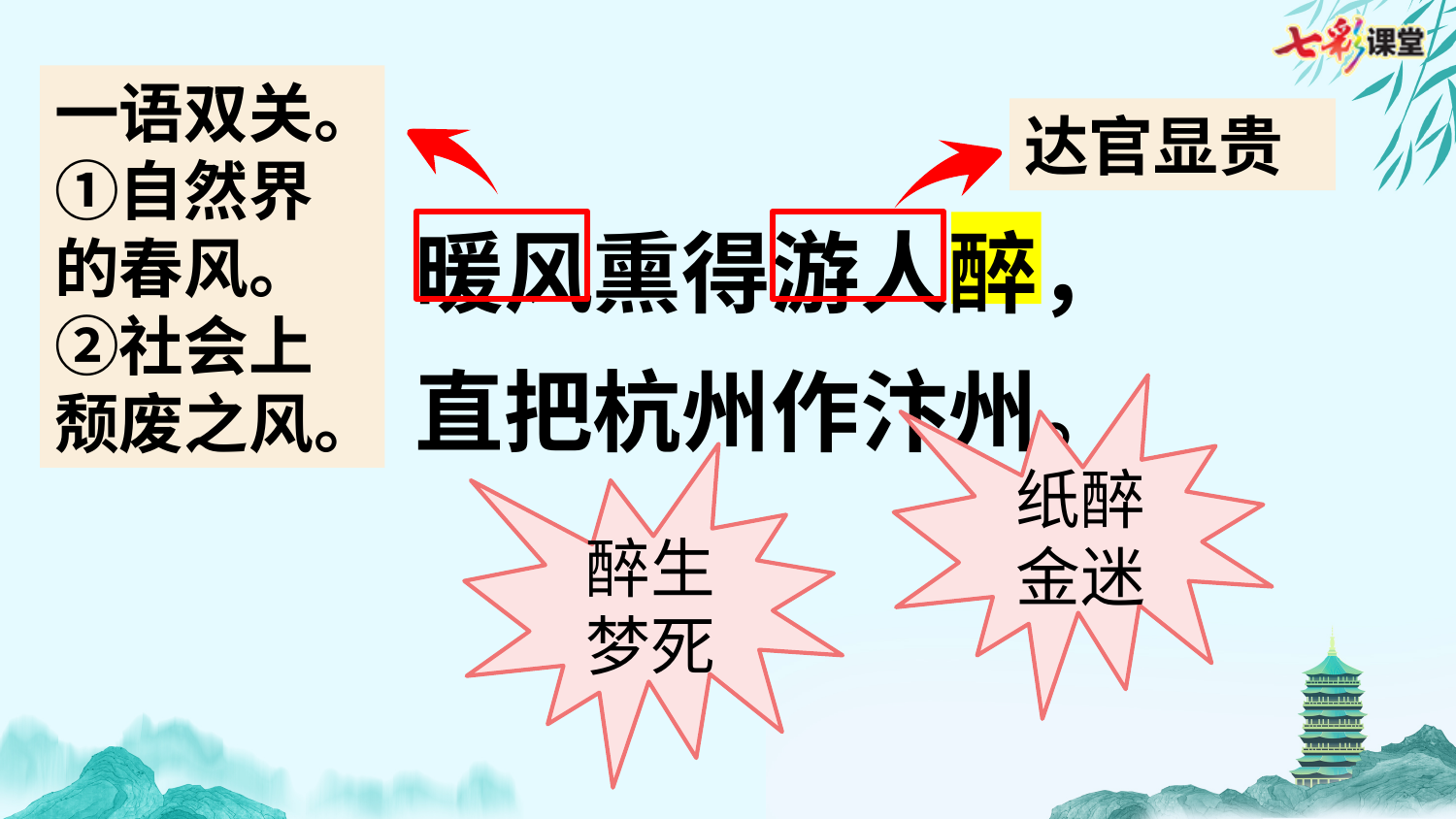

一语双关。①自然界的春风。②社会上颓废之风。
达官显贵

暖风熏得游人醉，直把杭州作汴州。

纸醉金迷
醉生梦死